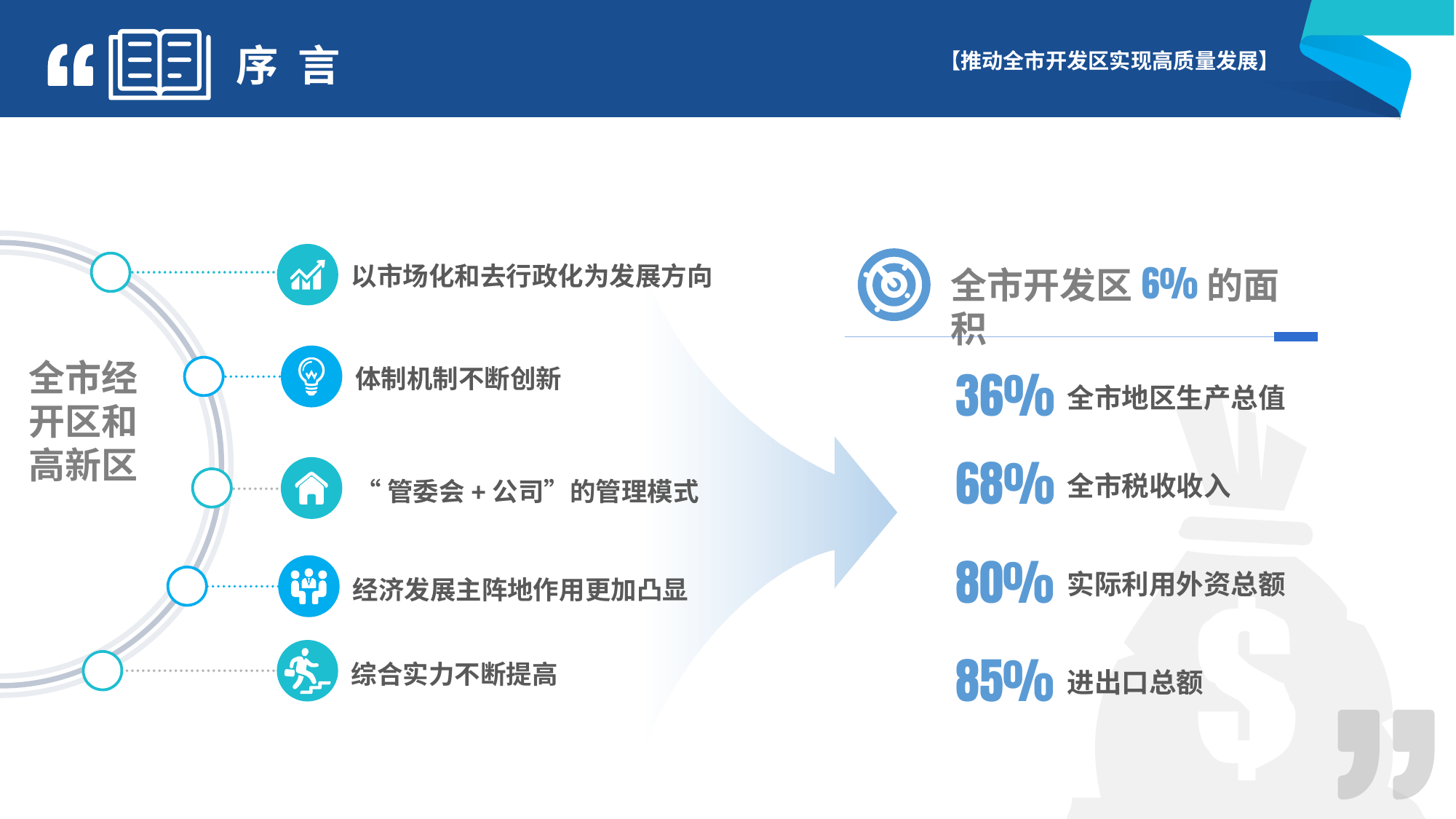

序  言

以市场化和去行政化为发展方向

全市经开区和高新区

体制机制不断创新

“管委会+公司”的管理模式

经济发展主阵地作用更加凸显

综合实力不断提高

全市开发区6%的面积
36%
全市地区生产总值

68%
全市税收收入
80%
实际利用外资总额
85%
进出口总额